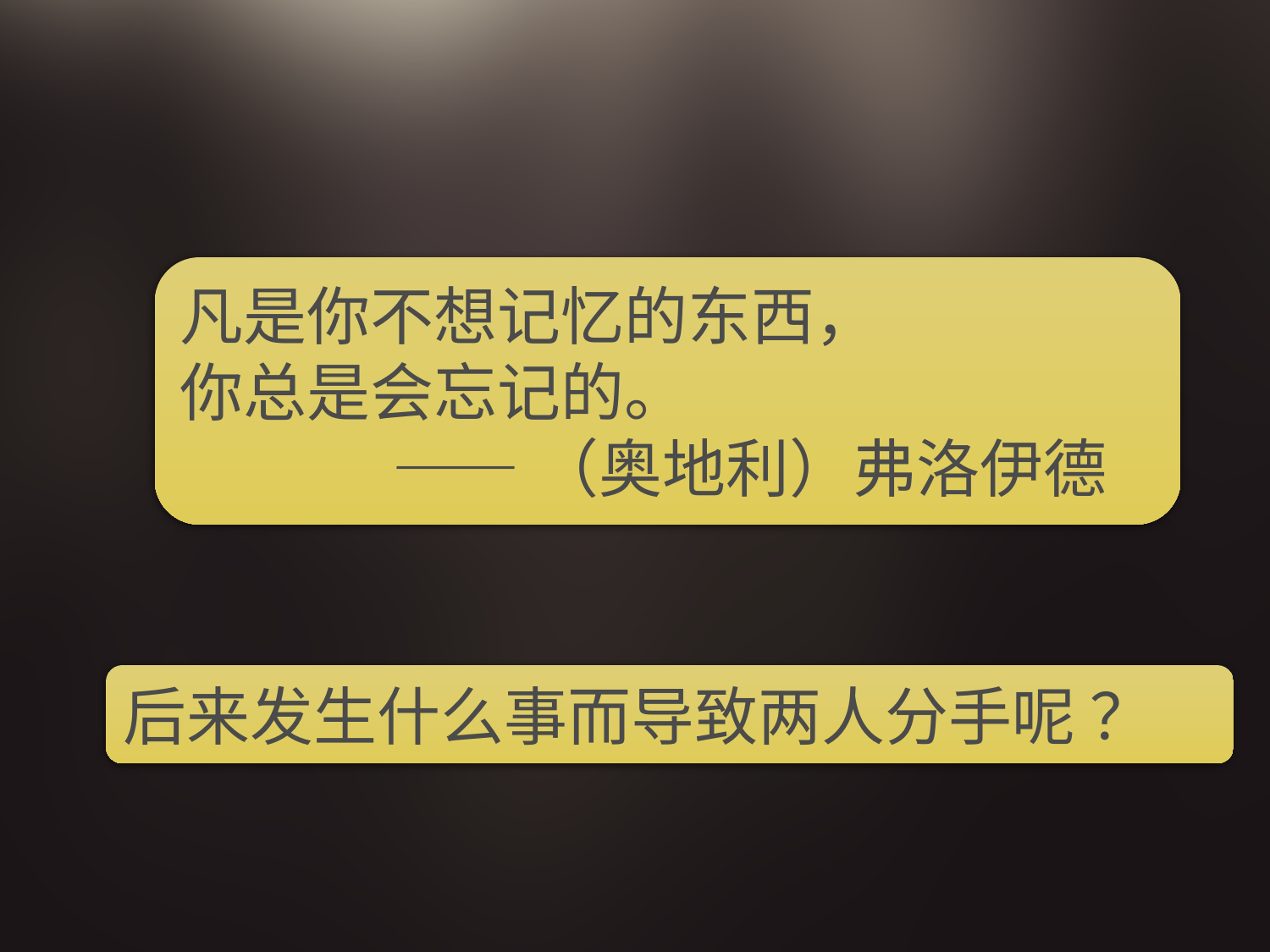

凡是你不想记忆的东西，
你总是会忘记的。
               ——（奥地利）弗洛伊德
后来发生什么事而导致两人分手呢 ？